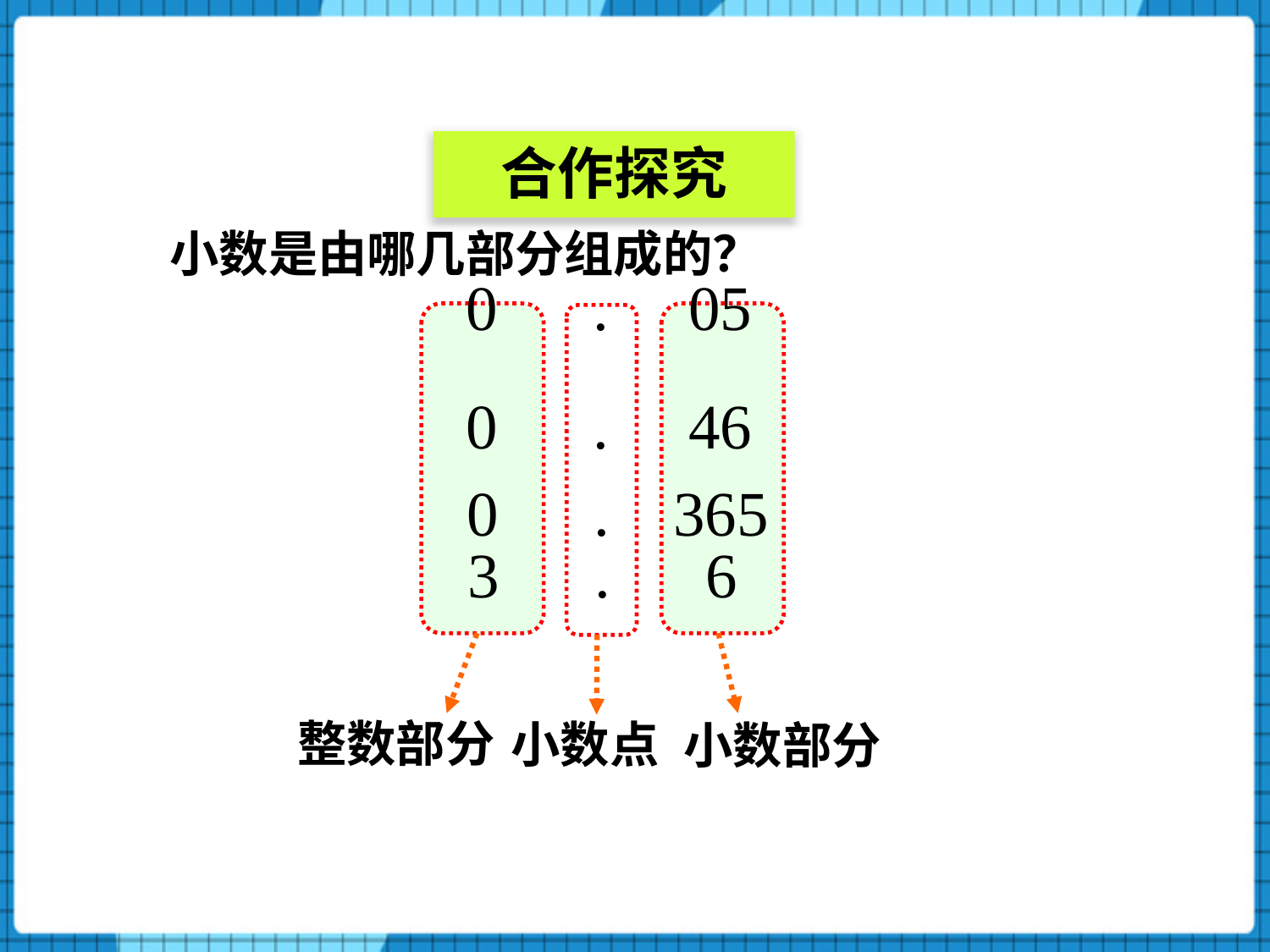

合作探究
小数是由哪几部分组成的？
0      .     05

0      .     46
0      .    365
3      .      6
整数部分
小数点
小数部分